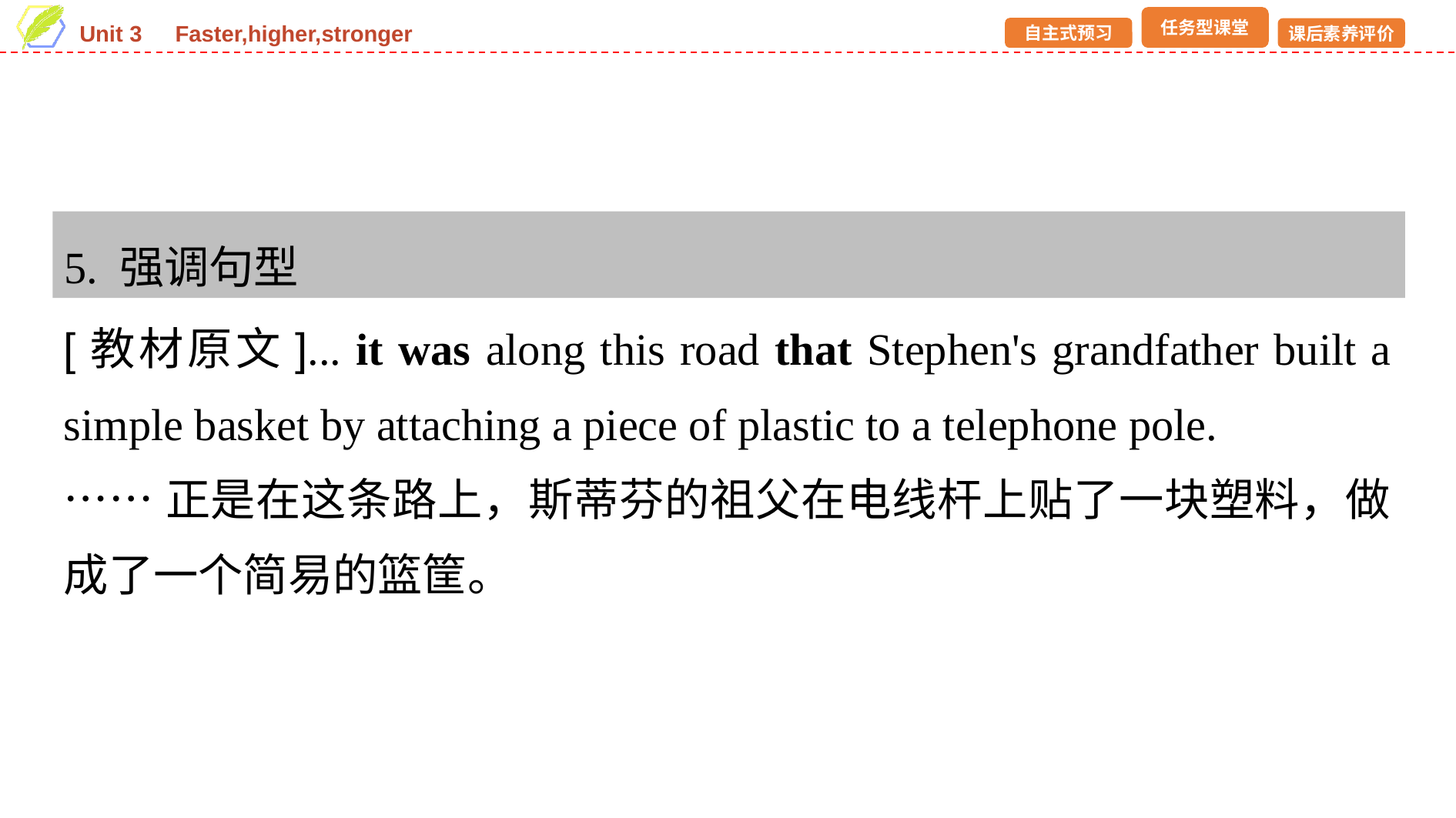

5. 强调句型
[教材原文]... it was along this road that Stephen's grandfather built a simple basket by attaching a piece of plastic to a telephone pole.
……正是在这条路上，斯蒂芬的祖父在电线杆上贴了一块塑料，做成了一个简易的篮筐。